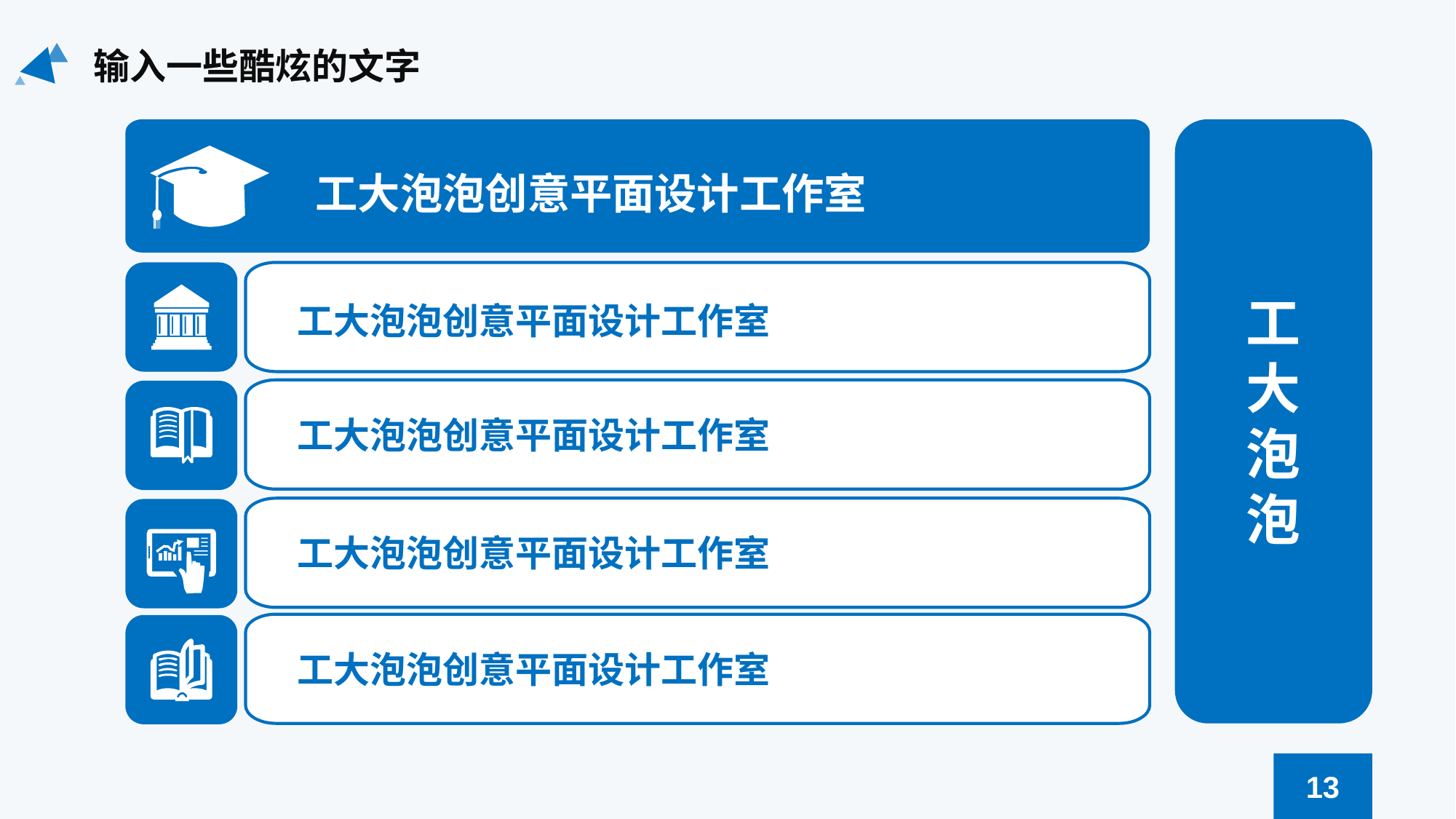

输入一些酷炫的文字

工大泡泡

工大泡泡创意平面设计工作室

工大泡泡创意平面设计工作室

工大泡泡创意平面设计工作室

工大泡泡创意平面设计工作室

工大泡泡创意平面设计工作室

13